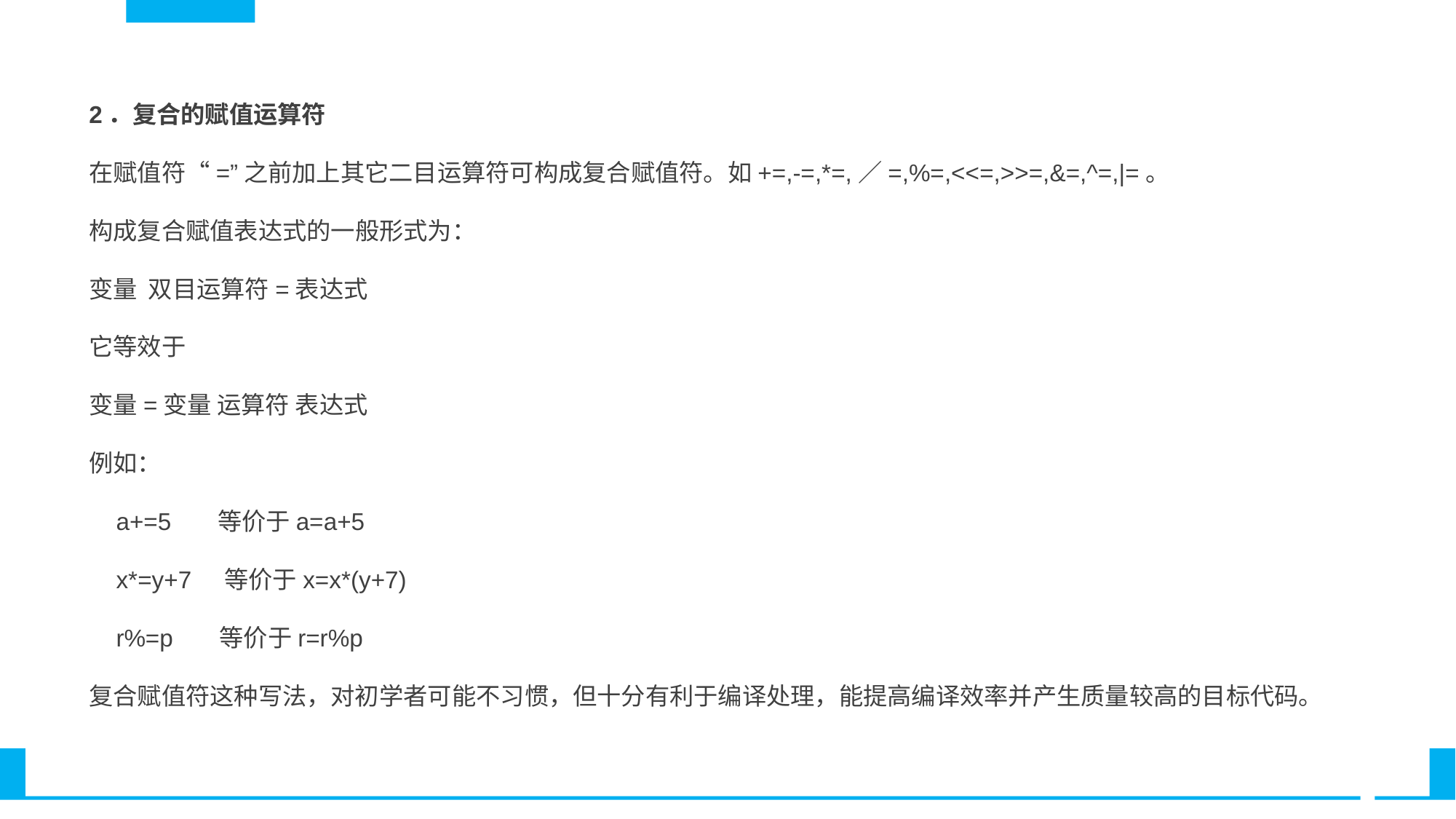

2．复合的赋值运算符
在赋值符“=”之前加上其它二目运算符可构成复合赋值符。如+=,-=,*=,／=,%=,<<=,>>=,&=,^=,|=。
构成复合赋值表达式的一般形式为：
变量  双目运算符=表达式
它等效于
变量=变量 运算符 表达式
例如：
    a+=5      等价于a=a+5
    x*=y+7    等价于x=x*(y+7)
    r%=p      等价于r=r%p
复合赋值符这种写法，对初学者可能不习惯，但十分有利于编译处理，能提高编译效率并产生质量较高的目标代码。